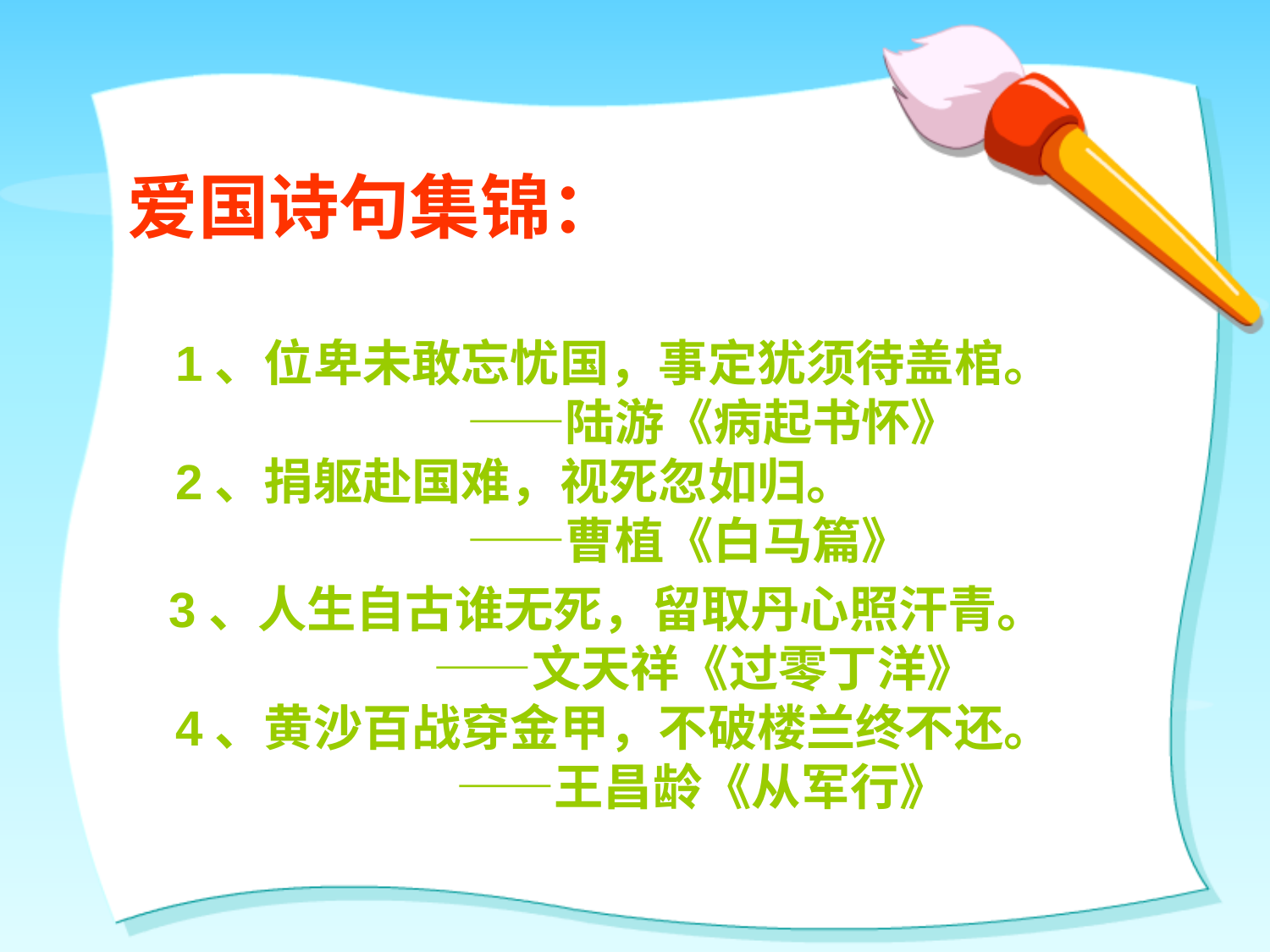

爱国诗句集锦：
1、位卑未敢忘忧国，事定犹须待盖棺。
                          ——陆游《病起书怀》
2、捐躯赴国难，视死忽如归。
                          ——曹植《白马篇》
   3、人生自古谁无死，留取丹心照汗青。
                       ——文天祥《过零丁洋》
4、黄沙百战穿金甲，不破楼兰终不还。
                         ——王昌龄《从军行》